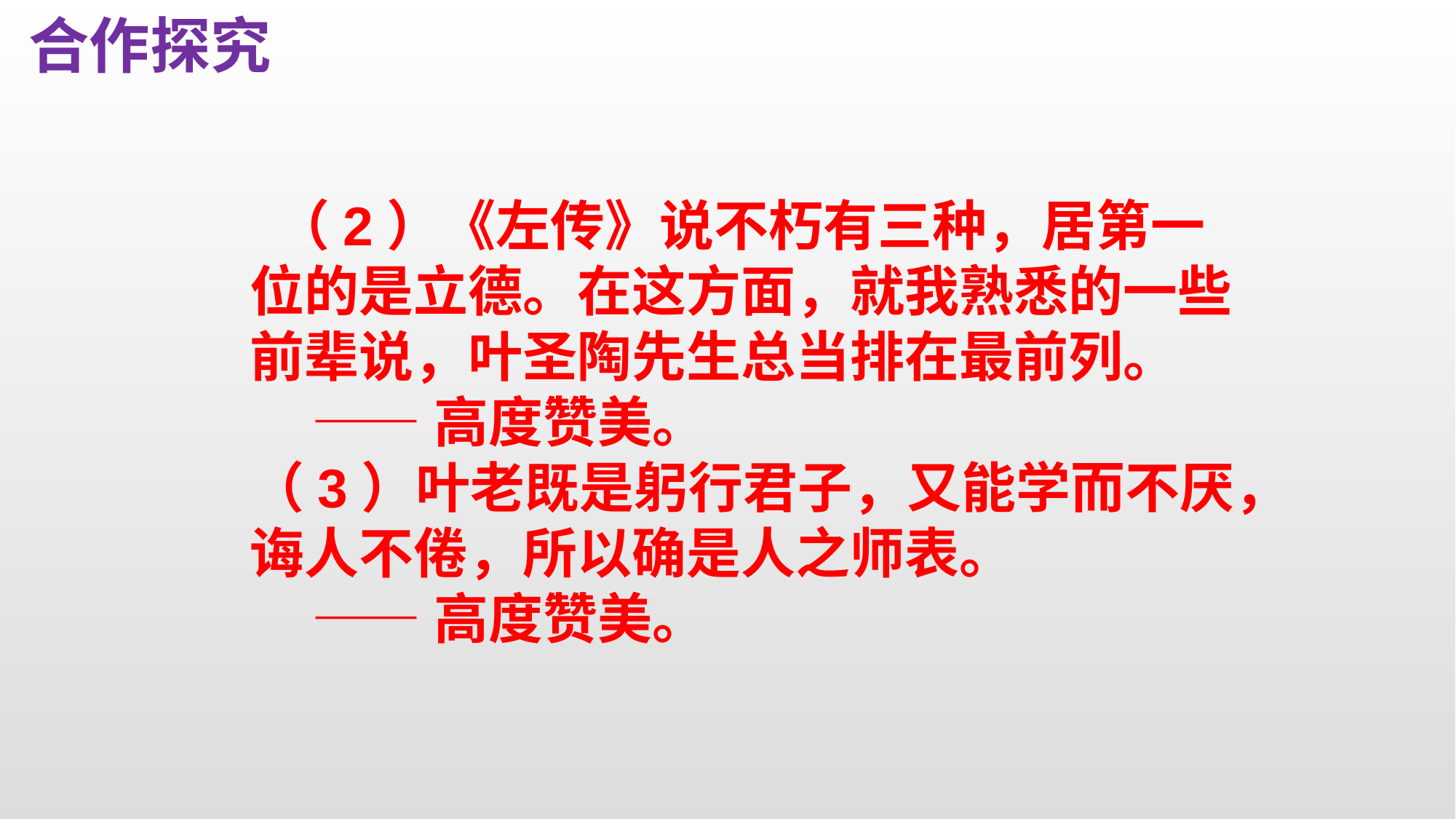

合作探究
 （2）《左传》说不朽有三种，居第一位的是立德。在这方面，就我熟悉的一些前辈说，叶圣陶先生总当排在最前列。
     ——高度赞美。
（3）叶老既是躬行君子，又能学而不厌，诲人不倦，所以确是人之师表。
     ——高度赞美。